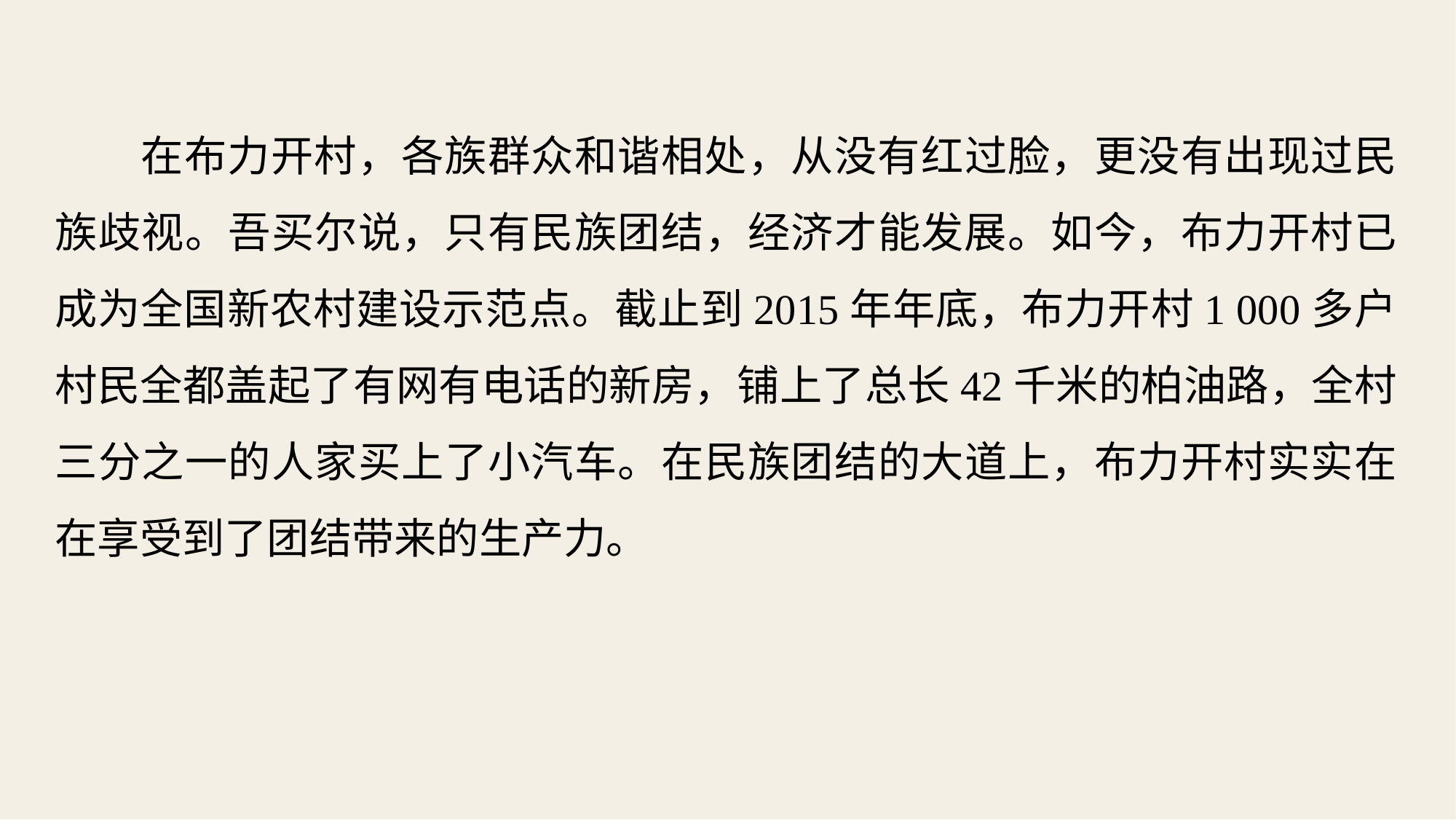

在布力开村，各族群众和谐相处，从没有红过脸，更没有出现过民族歧视。吾买尔说，只有民族团结，经济才能发展。如今，布力开村已成为全国新农村建设示范点。截止到2015年年底，布力开村1 000多户村民全都盖起了有网有电话的新房，铺上了总长42千米的柏油路，全村三分之一的人家买上了小汽车。在民族团结的大道上，布力开村实实在在享受到了团结带来的生产力。